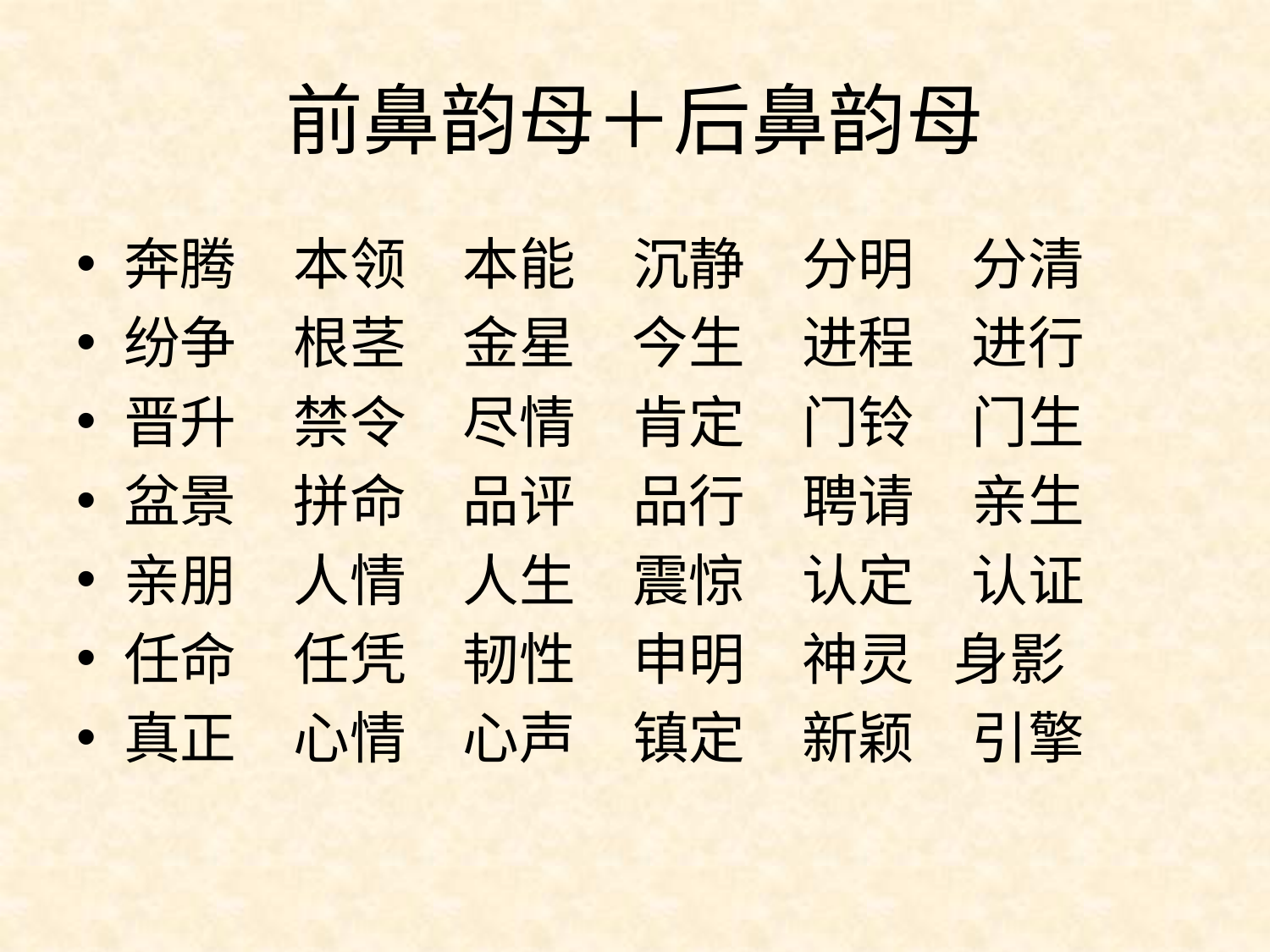

前鼻韵母＋后鼻韵母
奔腾　本领　本能　沉静　分明　分清
纷争　根茎　金星　今生　进程　进行
晋升　禁令　尽情　肯定　门铃　门生
盆景　拼命　品评　品行　聘请　亲生
亲朋　人情　人生　震惊　认定　认证
任命　任凭　韧性　申明　神灵   身影
真正　心情　心声　镇定　新颖　引擎